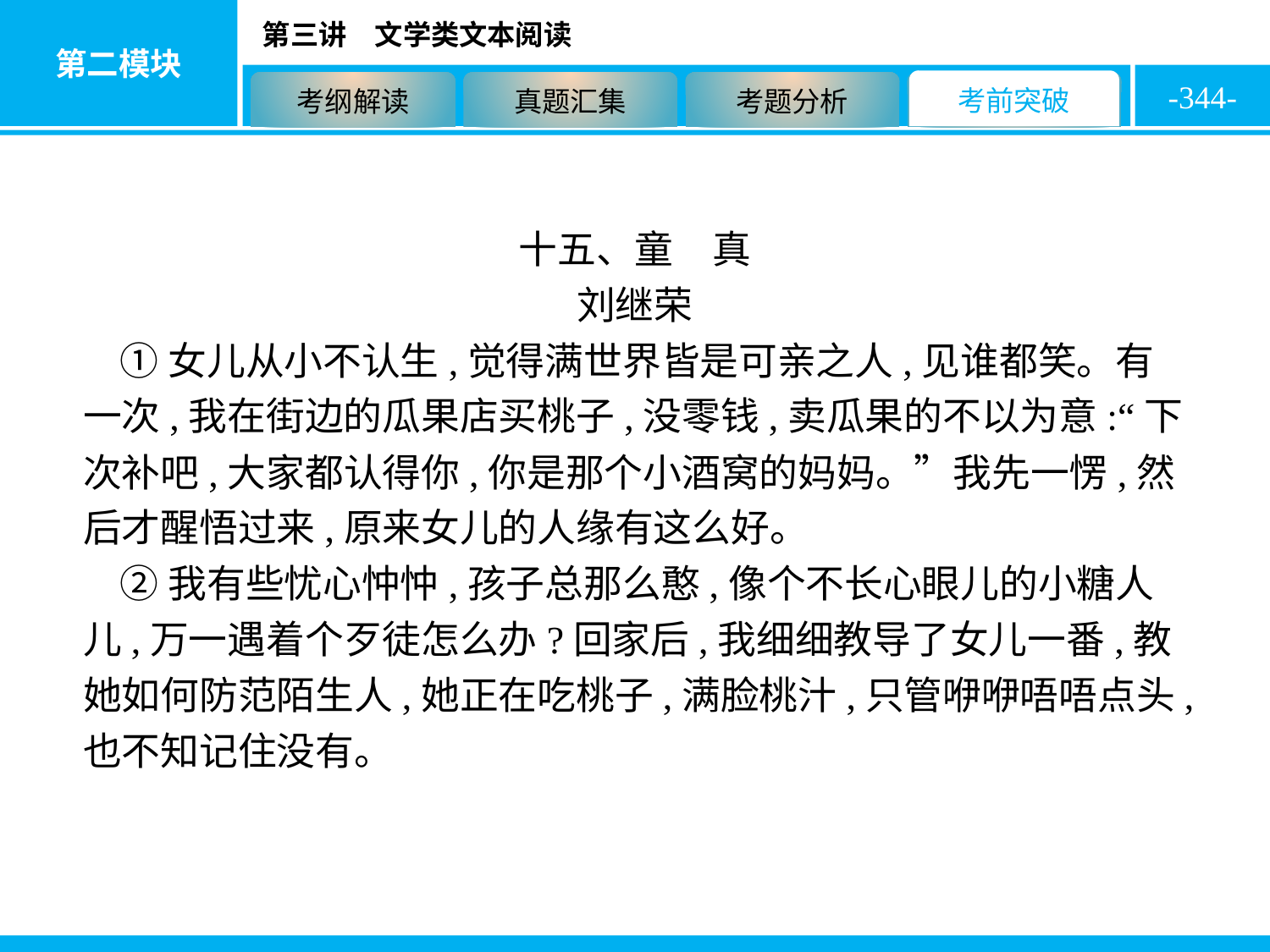

-344-
十五、童　真
刘继荣
①女儿从小不认生,觉得满世界皆是可亲之人,见谁都笑。有一次,我在街边的瓜果店买桃子,没零钱,卖瓜果的不以为意:“下次补吧,大家都认得你,你是那个小酒窝的妈妈。”我先一愣,然后才醒悟过来,原来女儿的人缘有这么好。
②我有些忧心忡忡,孩子总那么憨,像个不长心眼儿的小糖人儿,万一遇着个歹徒怎么办?回家后,我细细教导了女儿一番,教她如何防范陌生人,她正在吃桃子,满脸桃汁,只管咿咿唔唔点头,也不知记住没有。